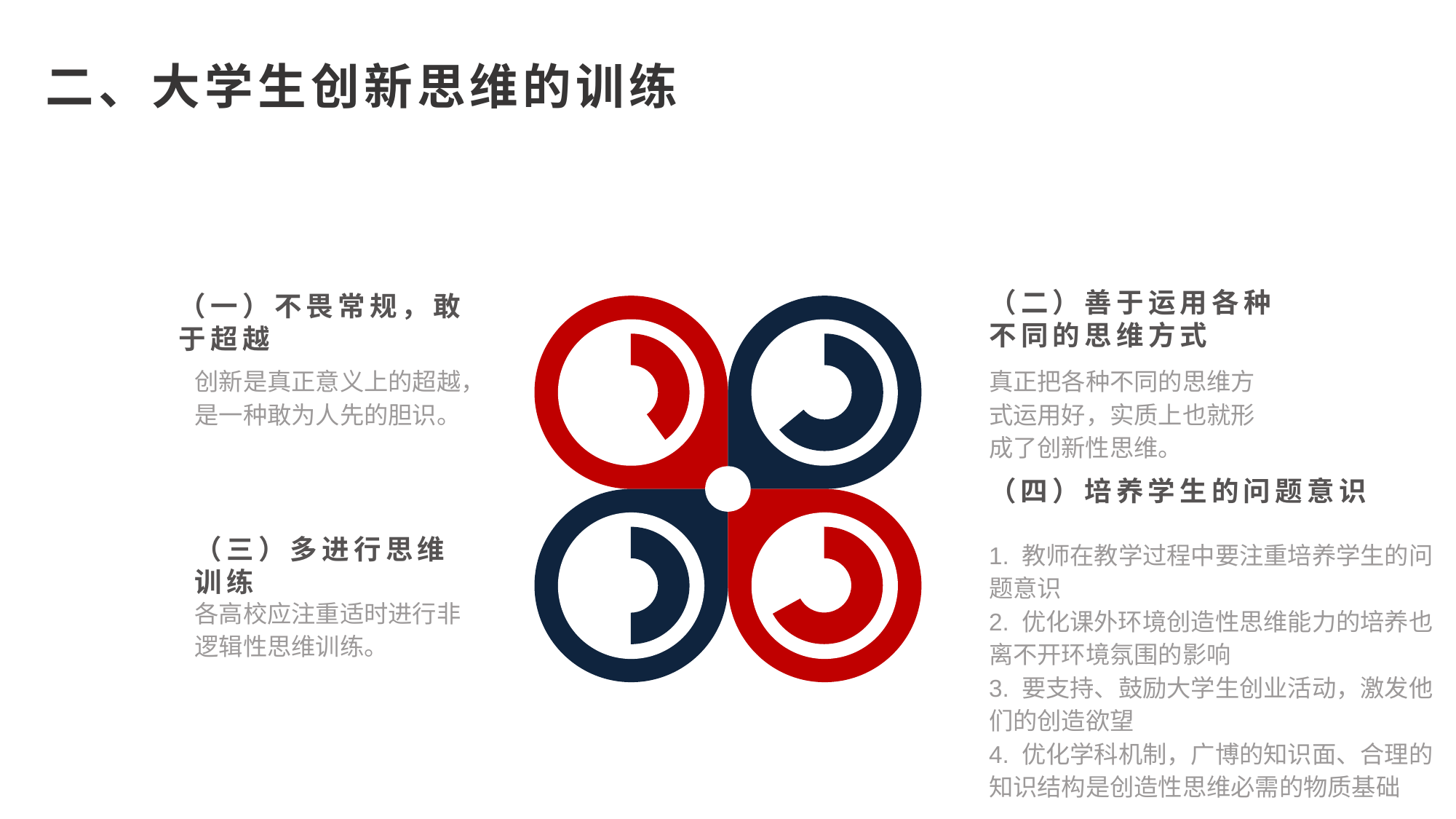

二、大学生创新思维的训练
（二）善于运用各种不同的思维方式
真正把各种不同的思维方式运用好，实质上也就形成了创新性思维。
（一）不畏常规，敢于超越
创新是真正意义上的超越，是一种敢为人先的胆识。

（四）培养学生的问题意识
1. 教师在教学过程中要注重培养学生的问题意识
2. 优化课外环境创造性思维能力的培养也离不开环境氛围的影响
3. 要支持、鼓励大学生创业活动，激发他们的创造欲望
4. 优化学科机制，广博的知识面、合理的知识结构是创造性思维必需的物质基础
（三）多进行思维训练
各高校应注重适时进行非逻辑性思维训练。